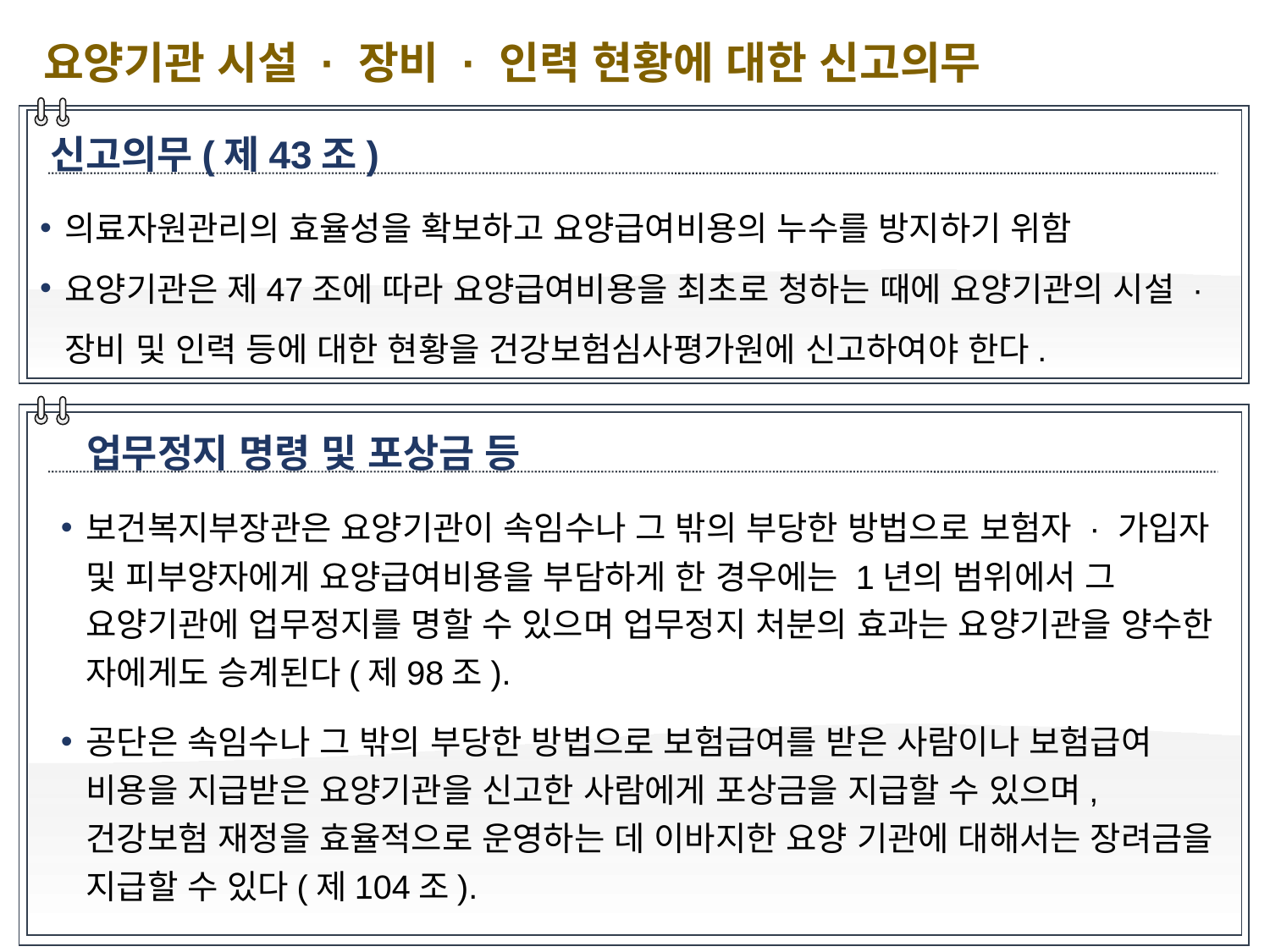

요양기관 시설 · 장비 · 인력 현황에 대한 신고의무

신고의무(제43조)

의료자원관리의 효율성을 확보하고 요양급여비용의 누수를 방지하기 위함
요양기관은 제47조에 따라 요양급여비용을 최초로 청하는 때에 요양기관의 시설 · 장비 및 인력 등에 대한 현황을 건강보험심사평가원에 신고하여야 한다.

업무정지 명령 및 포상금 등

보건복지부장관은 요양기관이 속임수나 그 밖의 부당한 방법으로 보험자 · 가입자 및 피부양자에게 요양급여비용을 부담하게 한 경우에는 1년의 범위에서 그 요양기관에 업무정지를 명할 수 있으며 업무정지 처분의 효과는 요양기관을 양수한 자에게도 승계된다(제98조).
공단은 속임수나 그 밖의 부당한 방법으로 보험급여를 받은 사람이나 보험급여 비용을 지급받은 요양기관을 신고한 사람에게 포상금을 지급할 수 있으며, 건강보험 재정을 효율적으로 운영하는 데 이바지한 요양 기관에 대해서는 장려금을 지급할 수 있다(제104조).